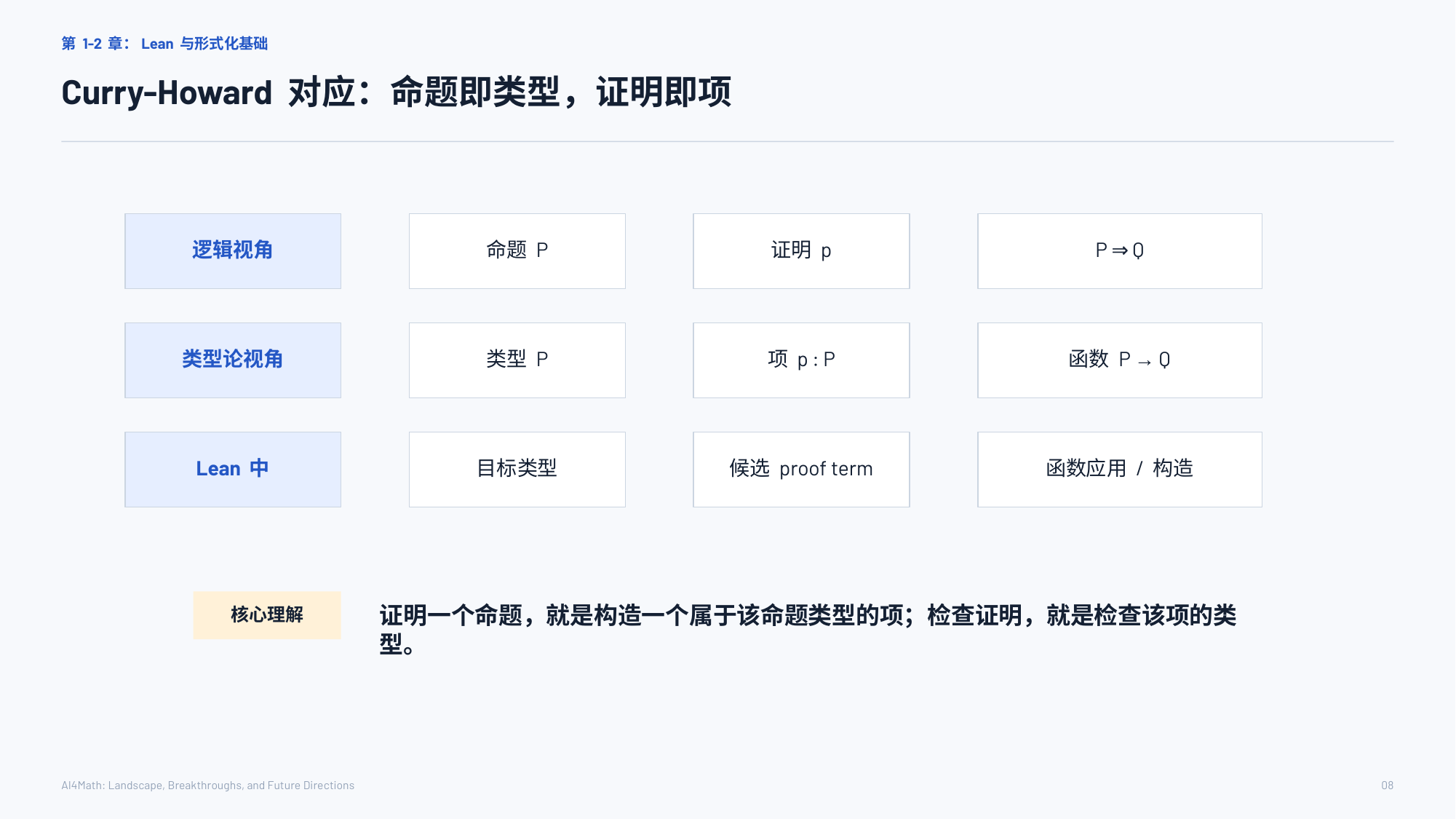

第 1-2 章：Lean 与形式化基础
Curry-Howard 对应：命题即类型，证明即项

逻辑视角
命题 P
证明 p
P ⇒ Q

类型论视角
类型 P
项 p : P
函数 P → Q

Lean 中
目标类型
候选 proof term
函数应用 / 构造

证明一个命题，就是构造一个属于该命题类型的项；检查证明，就是检查该项的类型。
核心理解
AI4Math: Landscape, Breakthroughs, and Future Directions
08